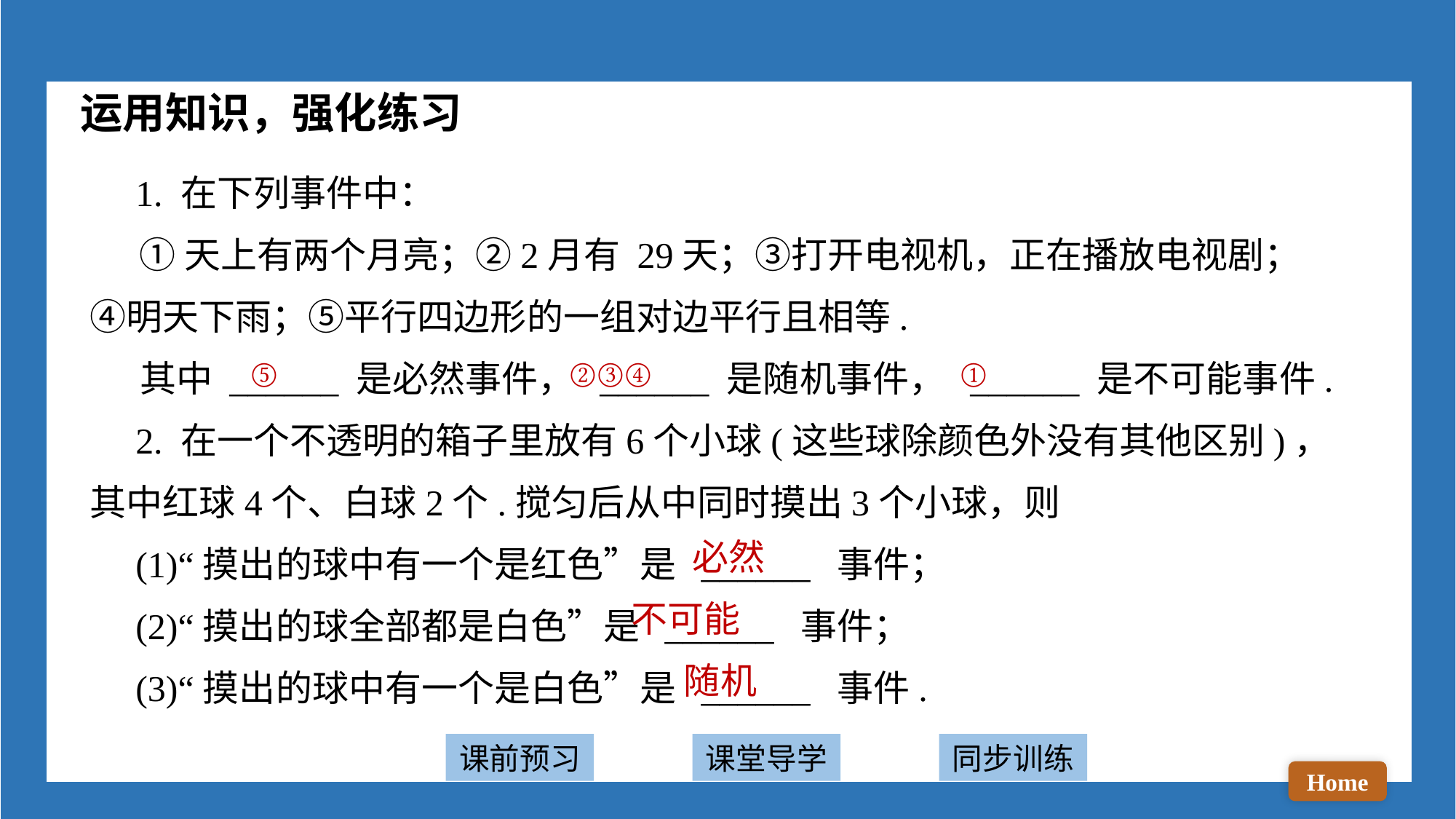

运用知识，强化练习
     1. 在下列事件中：
      ①天上有两个月亮；②2月有 29天；③打开电视机，正在播放电视剧；④明天下雨；⑤平行四边形的一组对边平行且相等.
     其中 ______ 是必然事件，  ______ 是随机事件，  ______ 是不可能事件.
     2. 在一个不透明的箱子里放有6个小球(这些球除颜色外没有其他区别)，其中红球4个、白球2个.搅匀后从中同时摸出3个小球，则
     (1)“摸出的球中有一个是红色”是  ______  事件；
     (2)“摸出的球全部都是白色”是  ______  事件；
     (3)“摸出的球中有一个是白色”是  ______  事件.
⑤
②③④
①
必然
不可能
随机